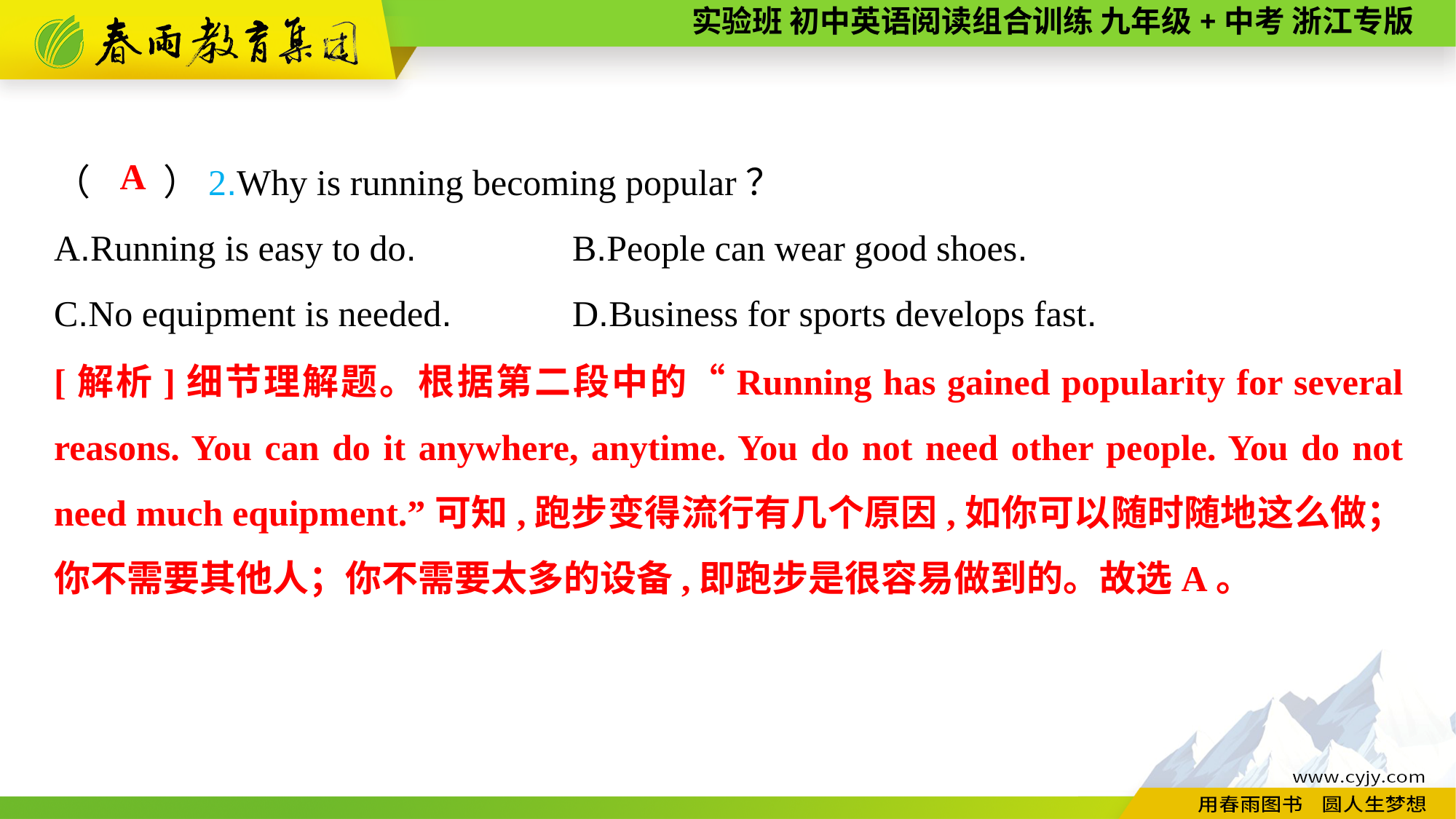

（　　）2.Why is running becoming popular？
A.Running is easy to do.	　　B.People can wear good shoes.
C.No equipment is needed.	　　D.Business for sports develops fast.
A
[解析]细节理解题。根据第二段中的“Running has gained popularity for several reasons. You can do it anywhere, anytime. You do not need other people. You do not need much equipment.”可知,跑步变得流行有几个原因,如你可以随时随地这么做；你不需要其他人；你不需要太多的设备,即跑步是很容易做到的。故选A。